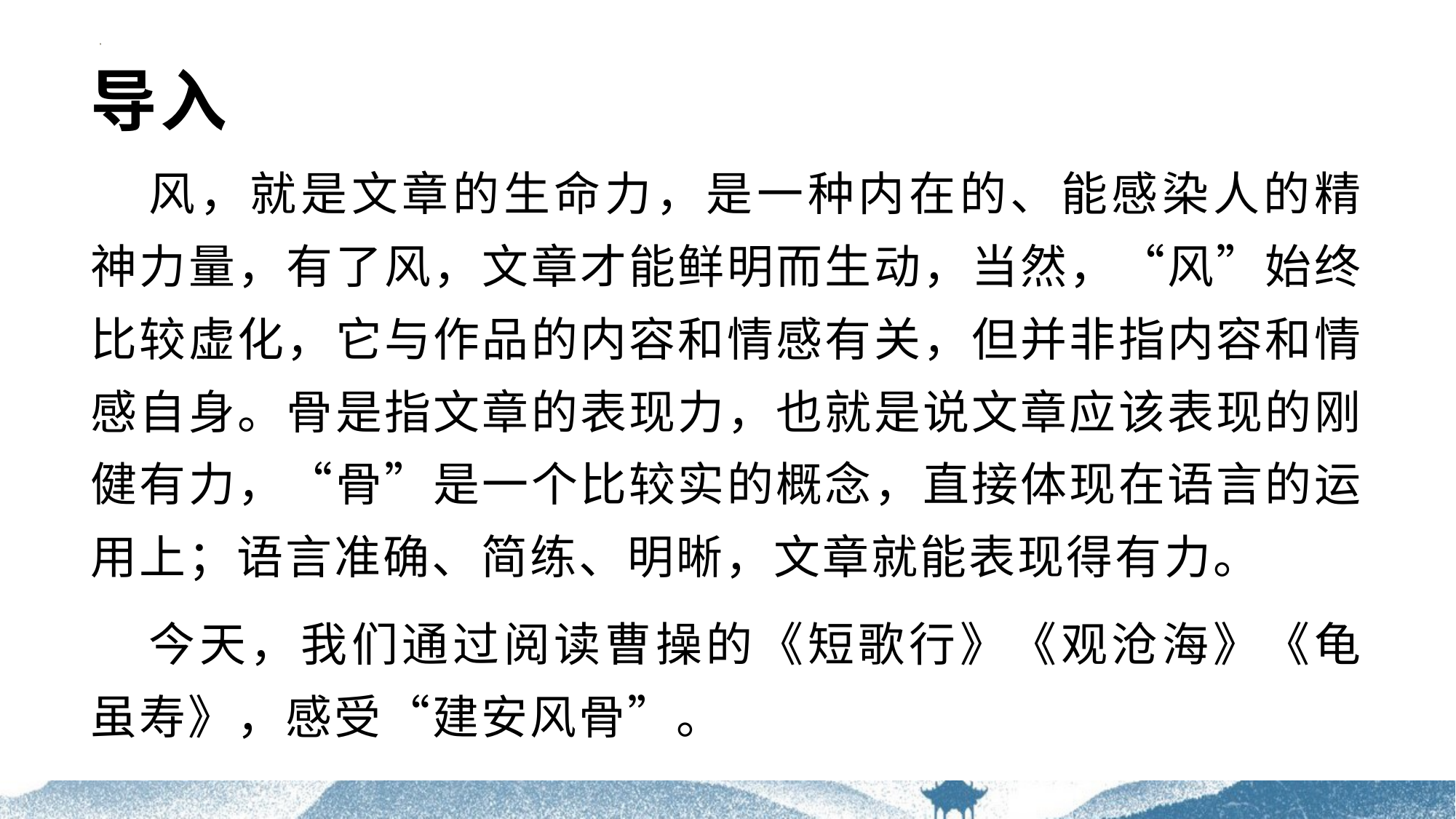

# 导入
风，就是文章的生命力，是一种内在的、能感染人的精神力量，有了风，文章才能鲜明而生动，当然，“风”始终比较虚化，它与作品的内容和情感有关，但并非指内容和情感自身。骨是指文章的表现力，也就是说文章应该表现的刚健有力，“骨”是一个比较实的概念，直接体现在语言的运用上；语言准确、简练、明晰，文章就能表现得有力。
今天，我们通过阅读曹操的《短歌行》《观沧海》《龟虽寿》，感受“建安风骨”。